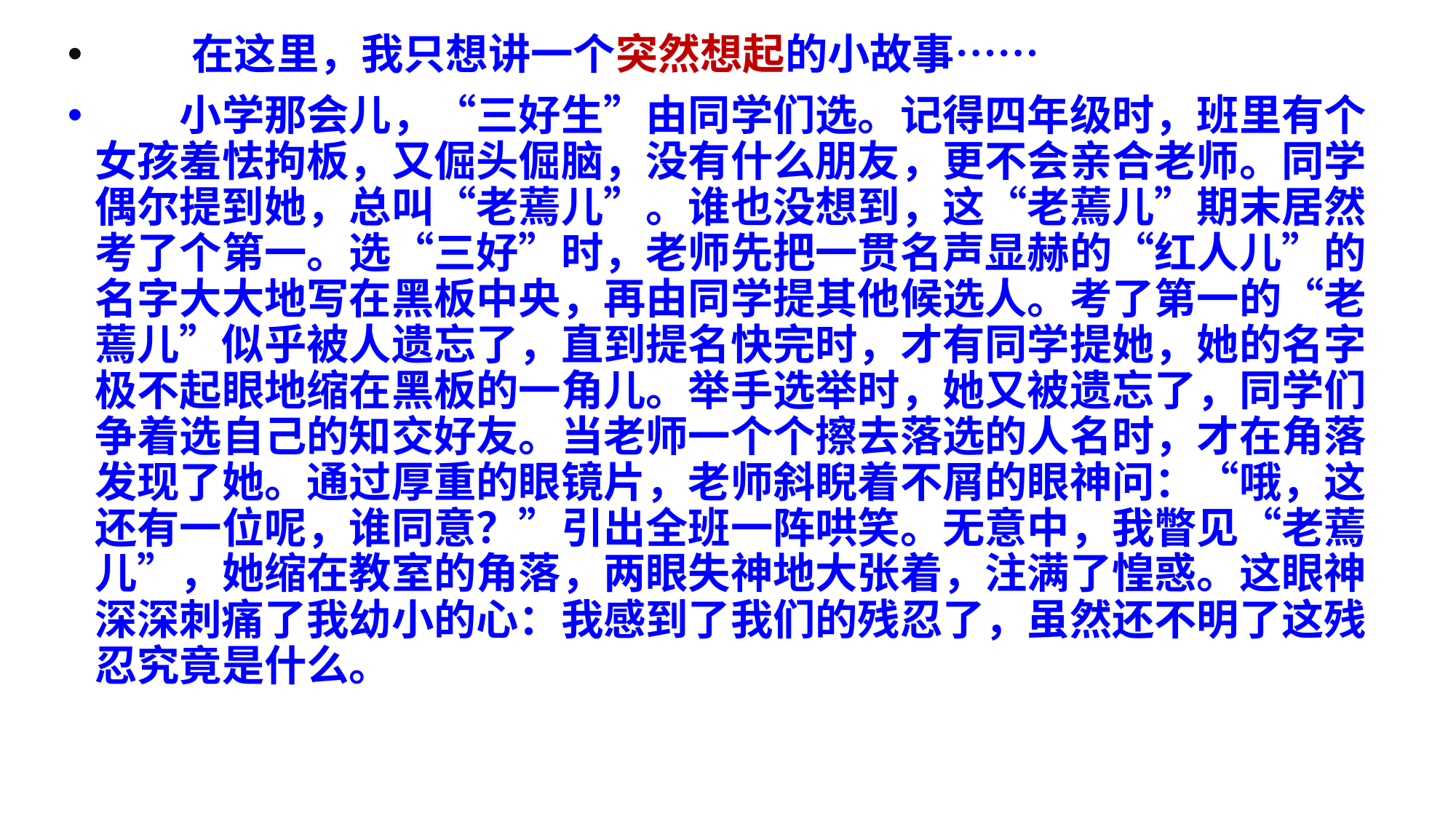

在这里，我只想讲一个突然想起的小故事……
　　小学那会儿，“三好生”由同学们选。记得四年级时，班里有个女孩羞怯拘板，又倔头倔脑，没有什么朋友，更不会亲合老师。同学偶尔提到她，总叫“老蔫儿”。谁也没想到，这“老蔫儿”期末居然考了个第一。选“三好”时，老师先把一贯名声显赫的“红人儿”的名字大大地写在黑板中央，再由同学提其他候选人。考了第一的“老蔫儿”似乎被人遗忘了，直到提名快完时，才有同学提她，她的名字极不起眼地缩在黑板的一角儿。举手选举时，她又被遗忘了，同学们争着选自己的知交好友。当老师一个个擦去落选的人名时，才在角落发现了她。通过厚重的眼镜片，老师斜睨着不屑的眼神问：“哦，这还有一位呢，谁同意？”引出全班一阵哄笑。无意中，我瞥见“老蔫儿”，她缩在教室的角落，两眼失神地大张着，注满了惶惑。这眼神深深刺痛了我幼小的心：我感到了我们的残忍了，虽然还不明了这残忍究竟是什么。